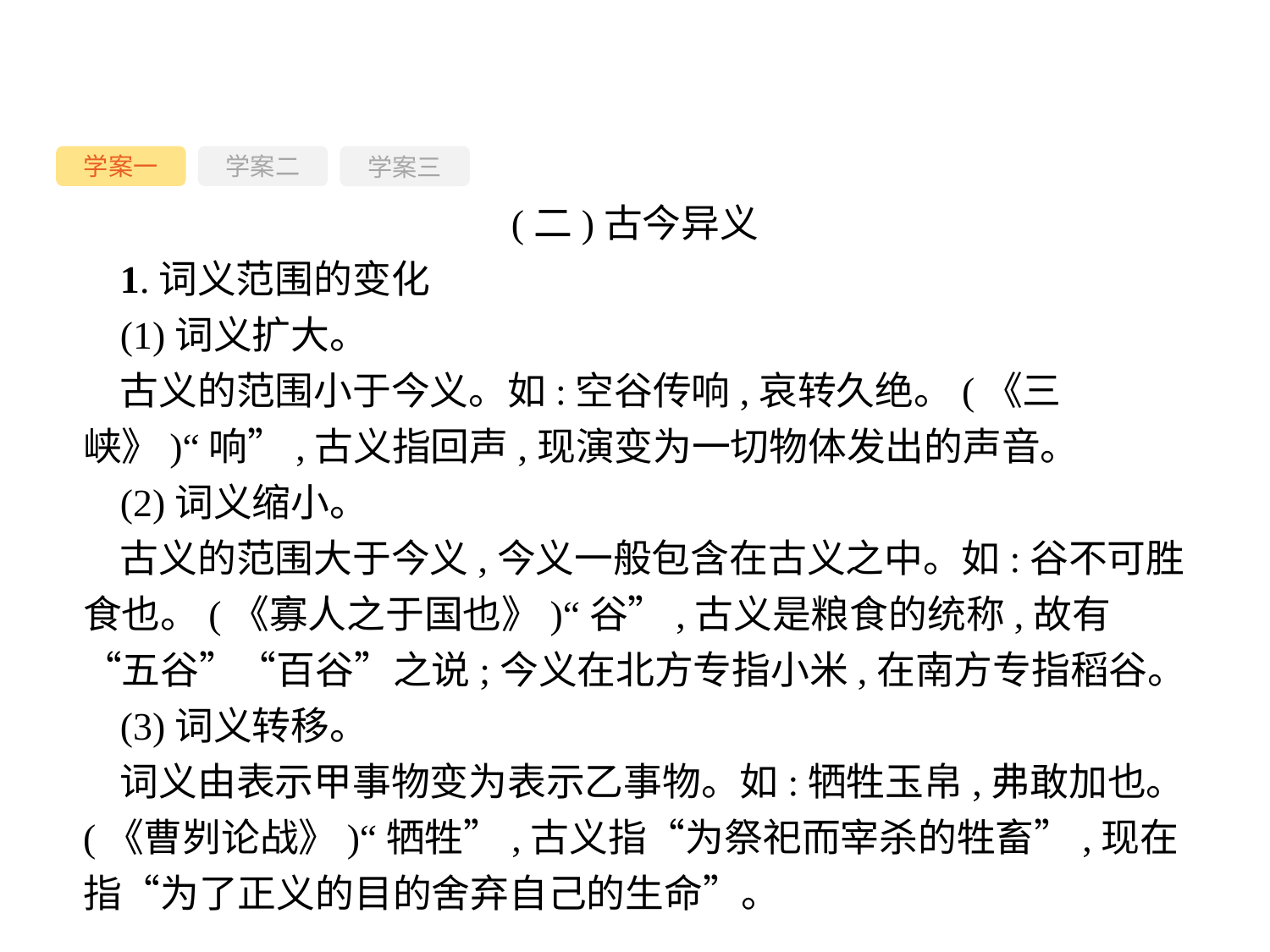

学案一
学案三
学案二
(二)古今异义
1.词义范围的变化
(1)词义扩大。
古义的范围小于今义。如:空谷传响,哀转久绝。(《三峡》)“响”,古义指回声,现演变为一切物体发出的声音。
(2)词义缩小。
古义的范围大于今义,今义一般包含在古义之中。如:谷不可胜食也。(《寡人之于国也》)“谷”,古义是粮食的统称,故有“五谷”“百谷”之说;今义在北方专指小米,在南方专指稻谷。
(3)词义转移。
词义由表示甲事物变为表示乙事物。如:牺牲玉帛,弗敢加也。(《曹刿论战》)“牺牲”,古义指“为祭祀而宰杀的牲畜”,现在指“为了正义的目的舍弃自己的生命”。
-35-